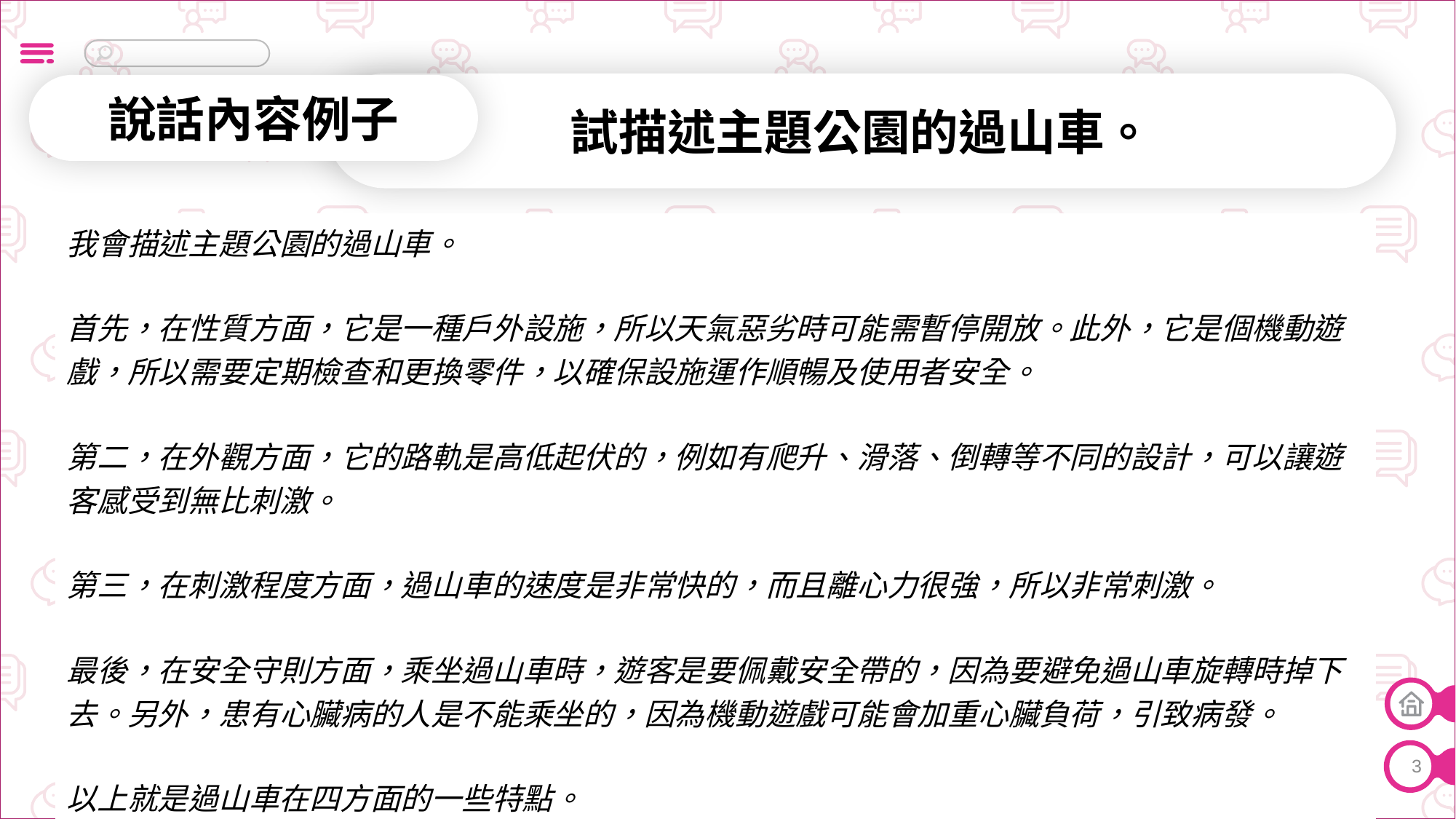

試描述主題公園的過山車。
說話內容例子
| 我會描述主題公園的過山車。 首先，在性質方面，它是一種戶外設施，所以天氣惡劣時可能需暫停開放。此外，它是個機動遊戲，所以需要定期檢查和更換零件，以確保設施運作順暢及使用者安全。 第二，在外觀方面，它的路軌是高低起伏的，例如有爬升、滑落、倒轉等不同的設計，可以讓遊客感受到無比刺激。 第三，在刺激程度方面，過山車的速度是非常快的，而且離心力很強，所以非常刺激。 最後，在安全守則方面，乘坐過山車時，遊客是要佩戴安全帶的，因為要避免過山車旋轉時掉下去。另外，患有心臟病的人是不能乘坐的，因為機動遊戲可能會加重心臟負荷，引致病發。 以上就是過山車在四方面的一些特點。 |
| --- |
3